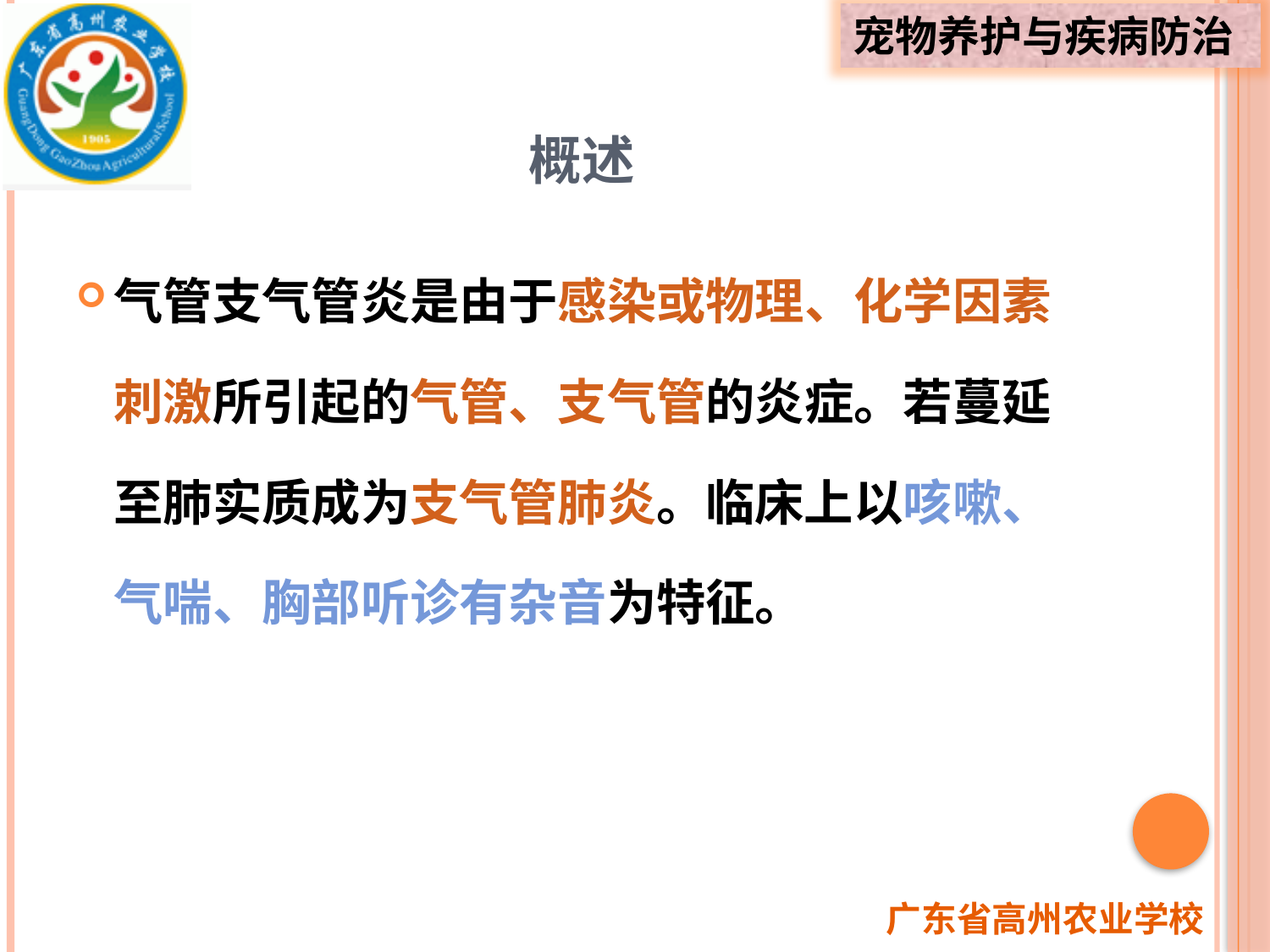

# 概述
气管支气管炎是由于感染或物理、化学因素刺激所引起的气管、支气管的炎症。若蔓延至肺实质成为支气管肺炎。临床上以咳嗽、气喘、胸部听诊有杂音为特征。